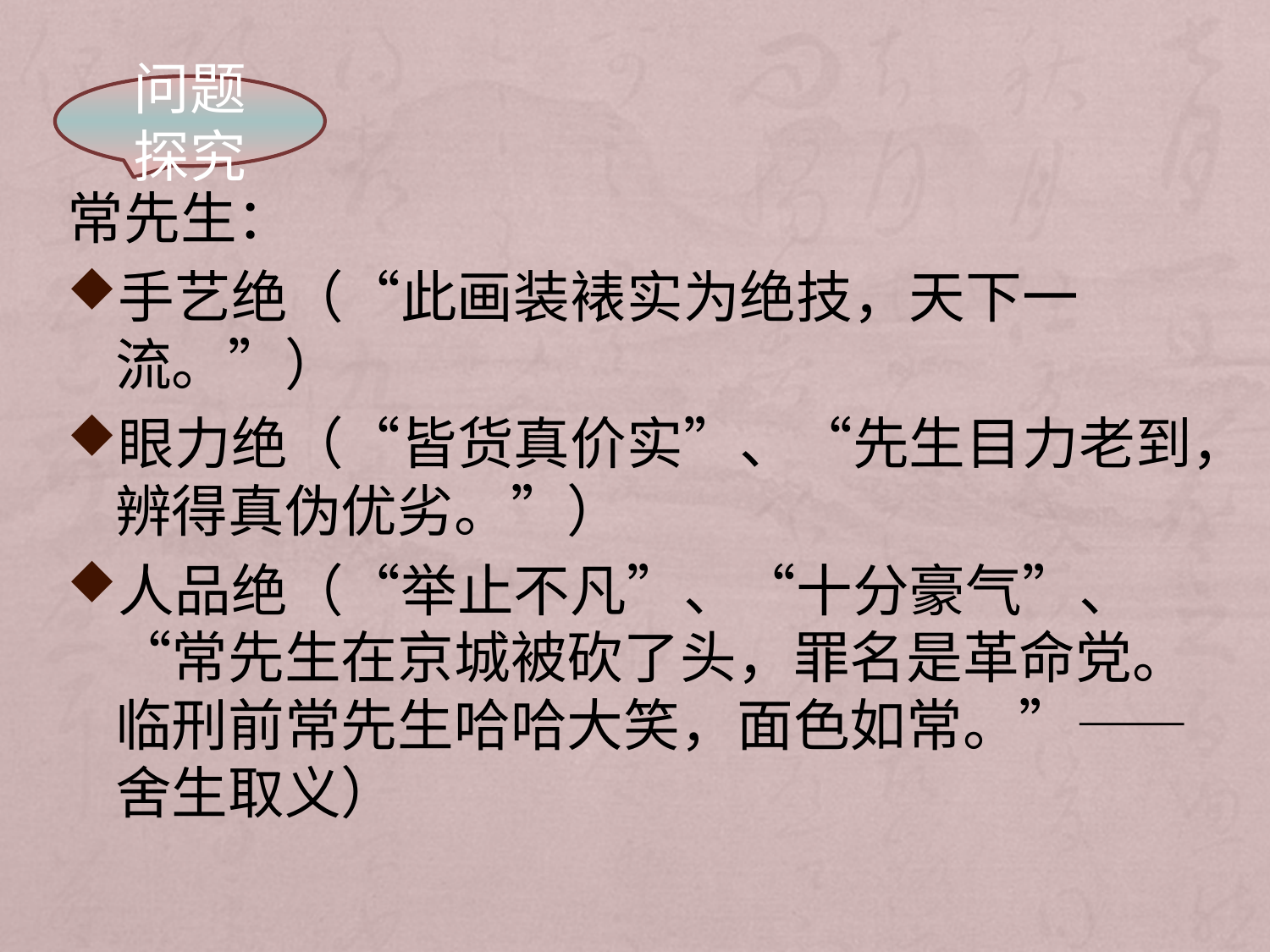

问题探究
常先生：
手艺绝（“此画装裱实为绝技，天下一流。”）
眼力绝（“皆货真价实”、“先生目力老到，辨得真伪优劣。”）
人品绝（“举止不凡”、“十分豪气”、“常先生在京城被砍了头，罪名是革命党。临刑前常先生哈哈大笑，面色如常。”——舍生取义）